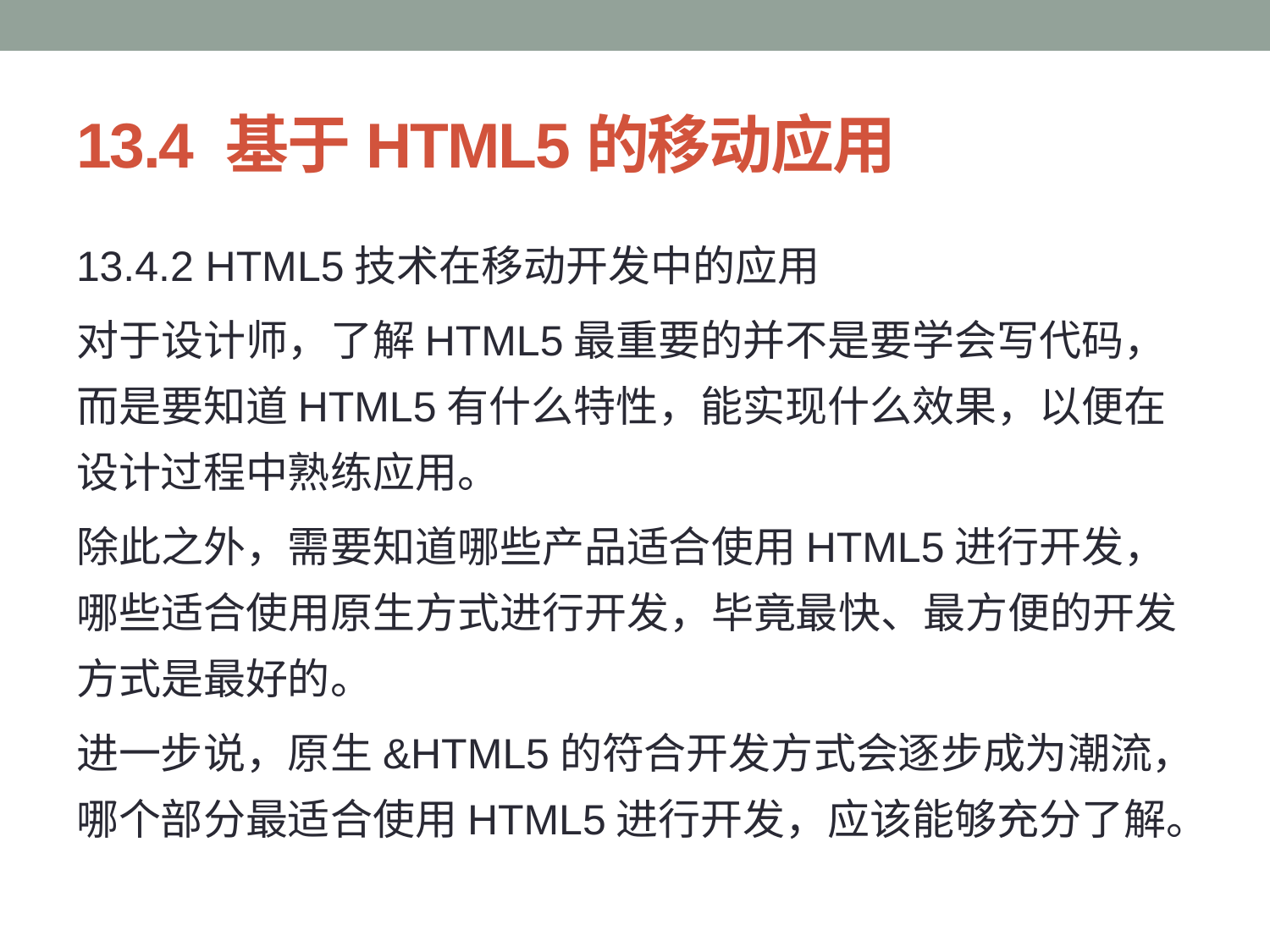

# 13.4 基于HTML5的移动应用
13.4.2 HTML5技术在移动开发中的应用
对于设计师，了解HTML5最重要的并不是要学会写代码，而是要知道HTML5有什么特性，能实现什么效果，以便在设计过程中熟练应用。
除此之外，需要知道哪些产品适合使用HTML5进行开发，哪些适合使用原生方式进行开发，毕竟最快、最方便的开发方式是最好的。
进一步说，原生&HTML5的符合开发方式会逐步成为潮流，哪个部分最适合使用HTML5进行开发，应该能够充分了解。